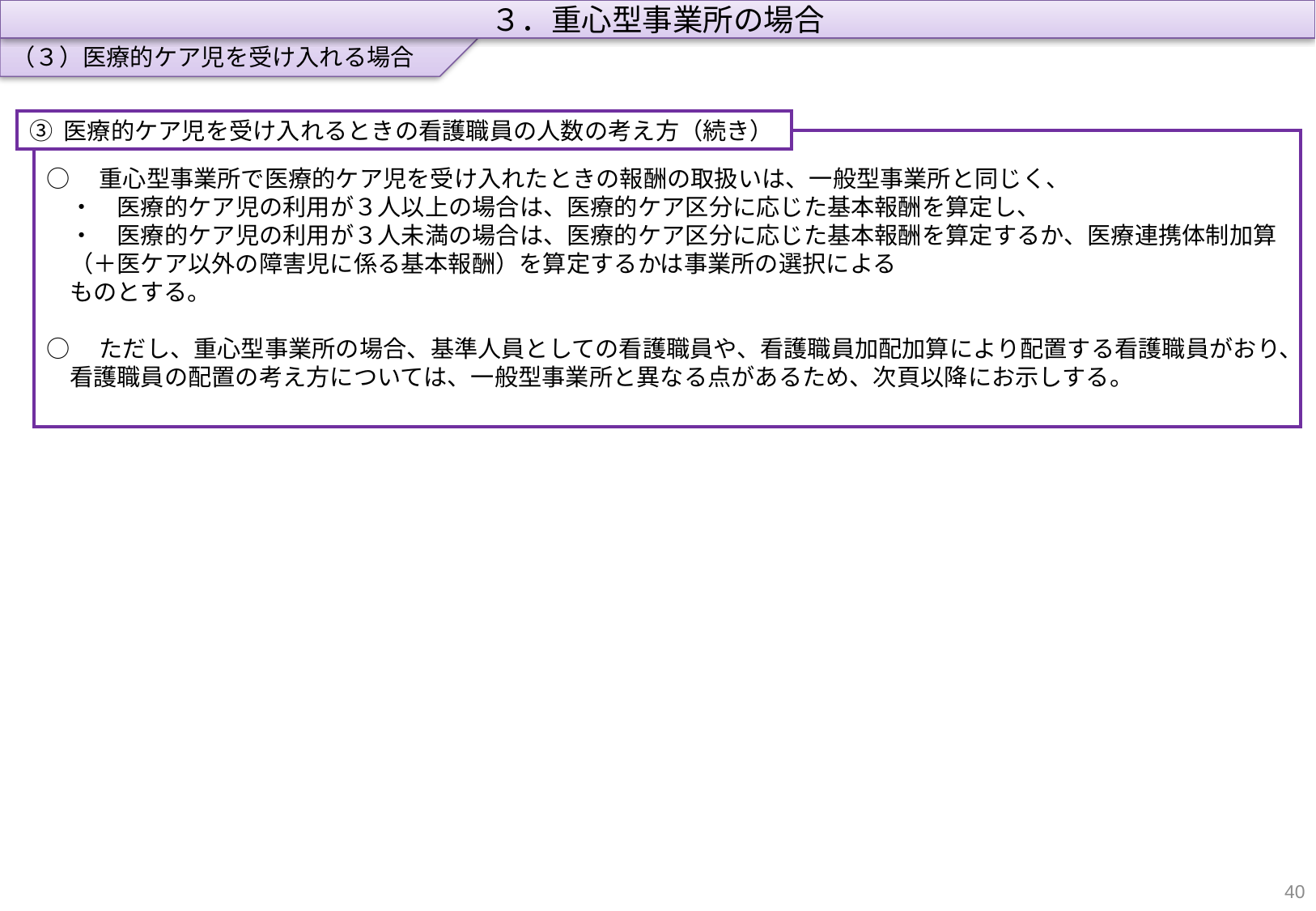

（３）医療的ケア児を受け入れる場合
３．重心型事業所の場合
③ 医療的ケア児を受け入れるときの看護職員の人数の考え方（続き）
○　重心型事業所で医療的ケア児を受け入れたときの報酬の取扱いは、一般型事業所と同じく、
　・　医療的ケア児の利用が３人以上の場合は、医療的ケア区分に応じた基本報酬を算定し、
　・　医療的ケア児の利用が３人未満の場合は、医療的ケア区分に応じた基本報酬を算定するか、医療連携体制加算（＋医ケア以外の障害児に係る基本報酬）を算定するかは事業所の選択による
　ものとする。

○　ただし、重心型事業所の場合、基準人員としての看護職員や、看護職員加配加算により配置する看護職員がおり、看護職員の配置の考え方については、一般型事業所と異なる点があるため、次頁以降にお示しする。

40
Q．重心型事業所において医療的ケア児を受け入れたときに医療連携体制加算を算定する場合、加算の（１人）、（２人）、（３人～８人）の区分については、医療的ケア児の人数のみ（重心医ケア児は含まない）で区分を選択すると考えるのか。

Ａ　貴見のとおり。